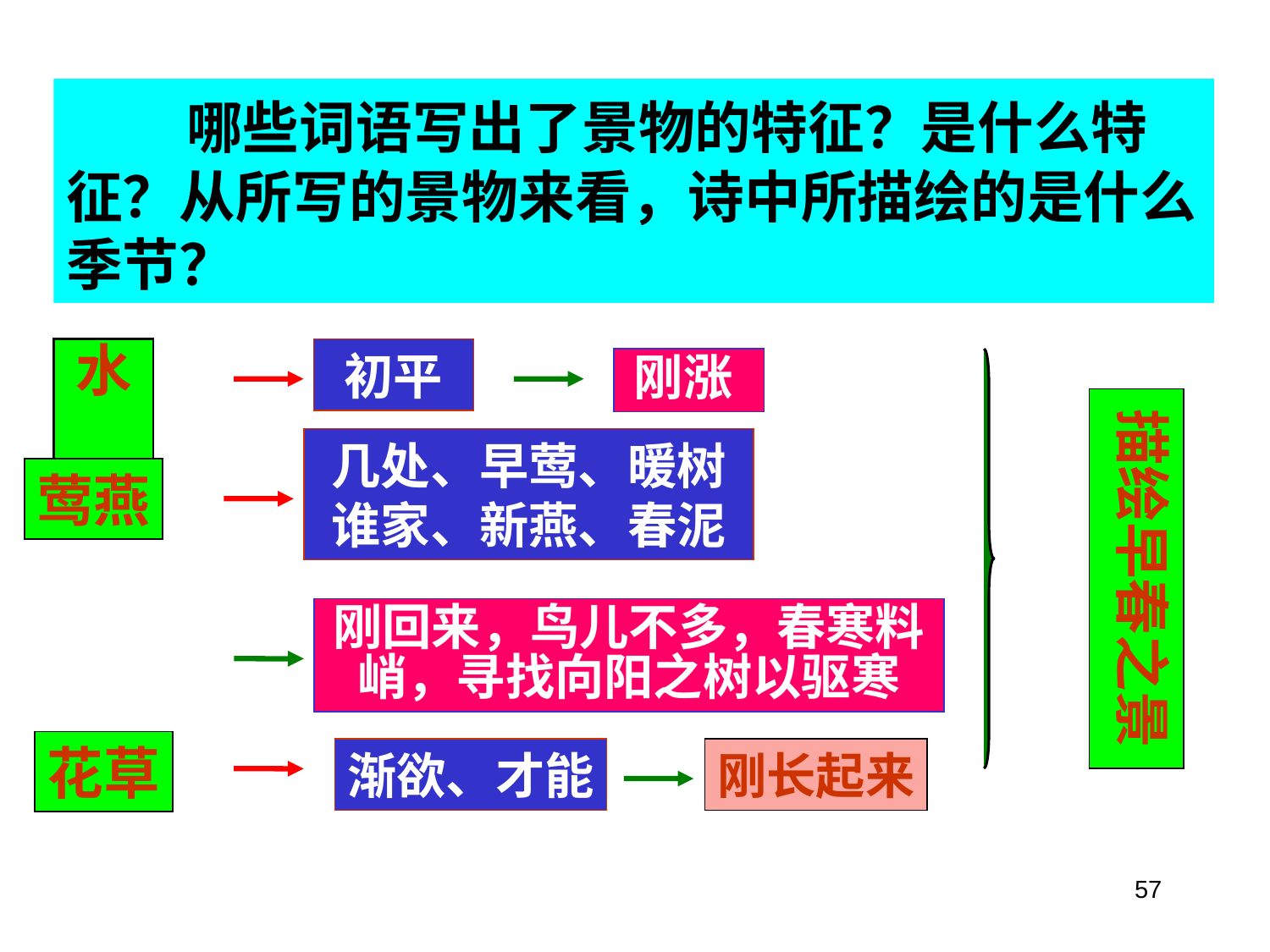

哪些词语写出了景物的特征？是什么特征？从所写的景物来看，诗中所描绘的是什么季节？
水
莺燕
花草
初平

几处、早莺、暖树
谁家、新燕、春泥

渐欲、才能

刚涨

刚回来，鸟儿不多，春寒料峭，寻找向阳之树以驱寒

刚长起来

描绘早春之景
57